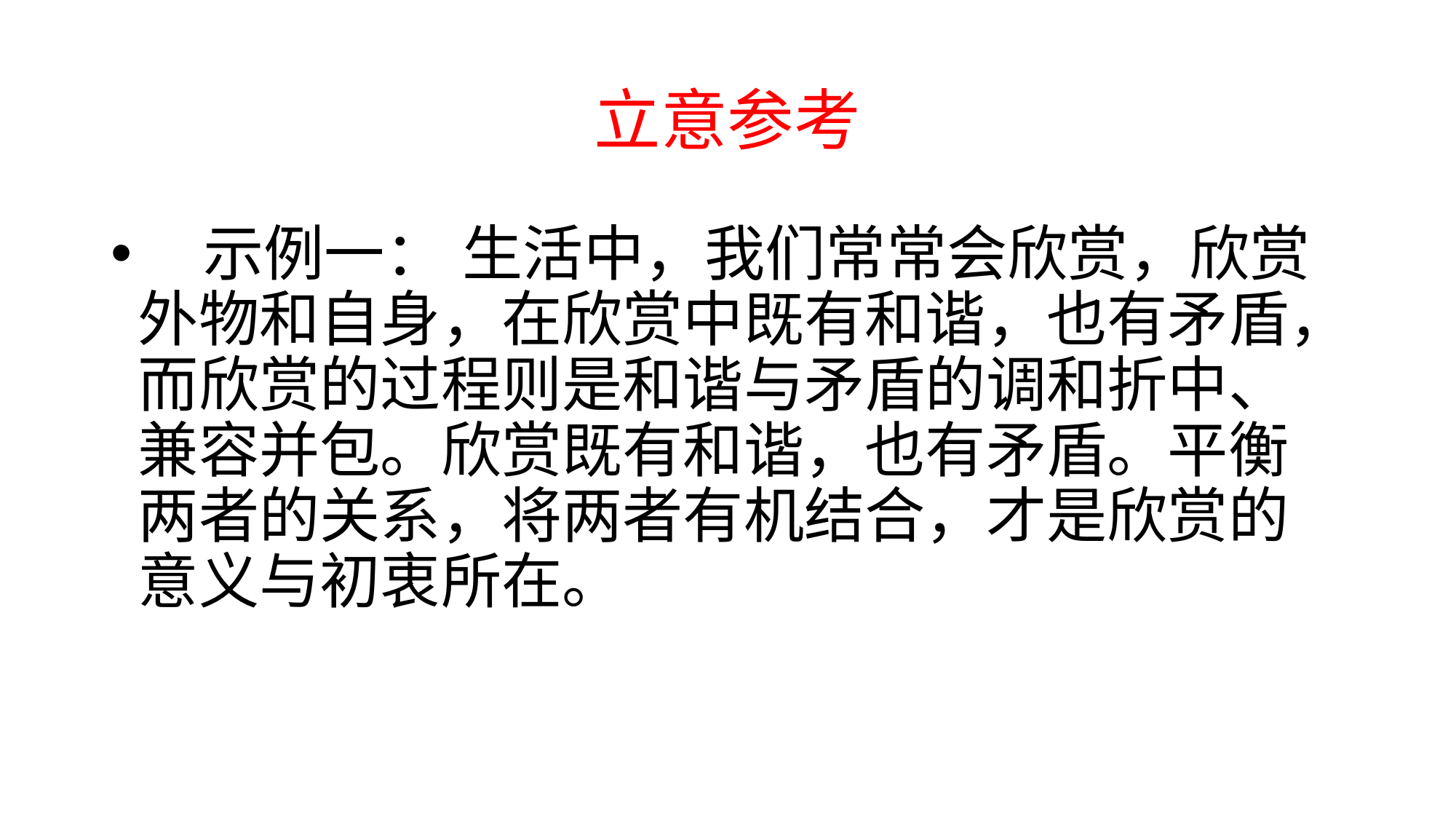

# 立意参考
   示例一： 生活中，我们常常会欣赏，欣赏外物和自身，在欣赏中既有和谐，也有矛盾，而欣赏的过程则是和谐与矛盾的调和折中、兼容并包。欣赏既有和谐，也有矛盾。平衡两者的关系，将两者有机结合，才是欣赏的意义与初衷所在。